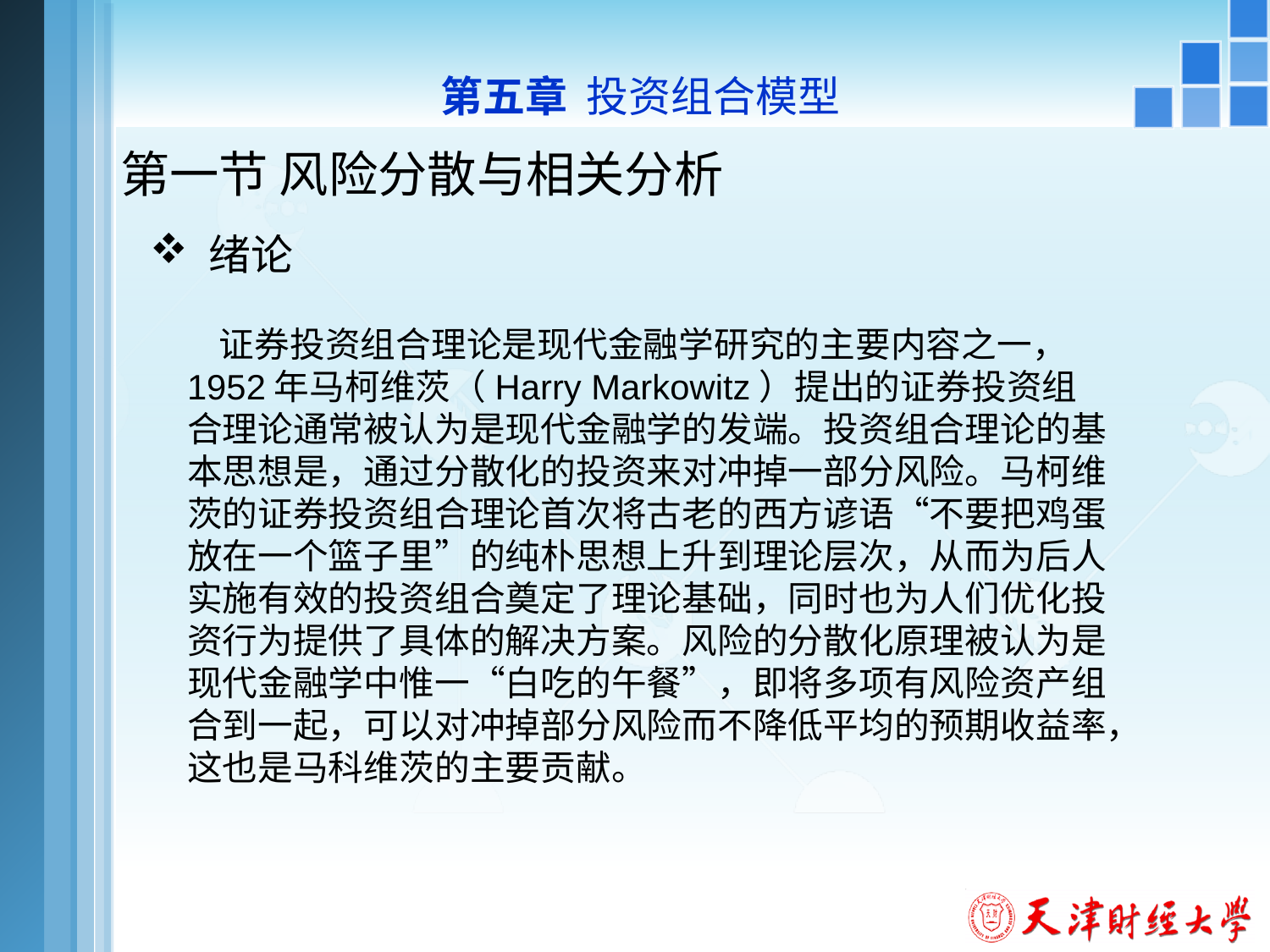

第五章  投资组合模型
# 第一节 风险分散与相关分析
 绪论
   证券投资组合理论是现代金融学研究的主要内容之一， 1952年马柯维茨（Harry Markowitz）提出的证券投资组合理论通常被认为是现代金融学的发端。投资组合理论的基本思想是，通过分散化的投资来对冲掉一部分风险。马柯维茨的证券投资组合理论首次将古老的西方谚语“不要把鸡蛋放在一个篮子里”的纯朴思想上升到理论层次，从而为后人实施有效的投资组合奠定了理论基础，同时也为人们优化投资行为提供了具体的解决方案。风险的分散化原理被认为是现代金融学中惟一“白吃的午餐”，即将多项有风险资产组合到一起，可以对冲掉部分风险而不降低平均的预期收益率，这也是马科维茨的主要贡献。